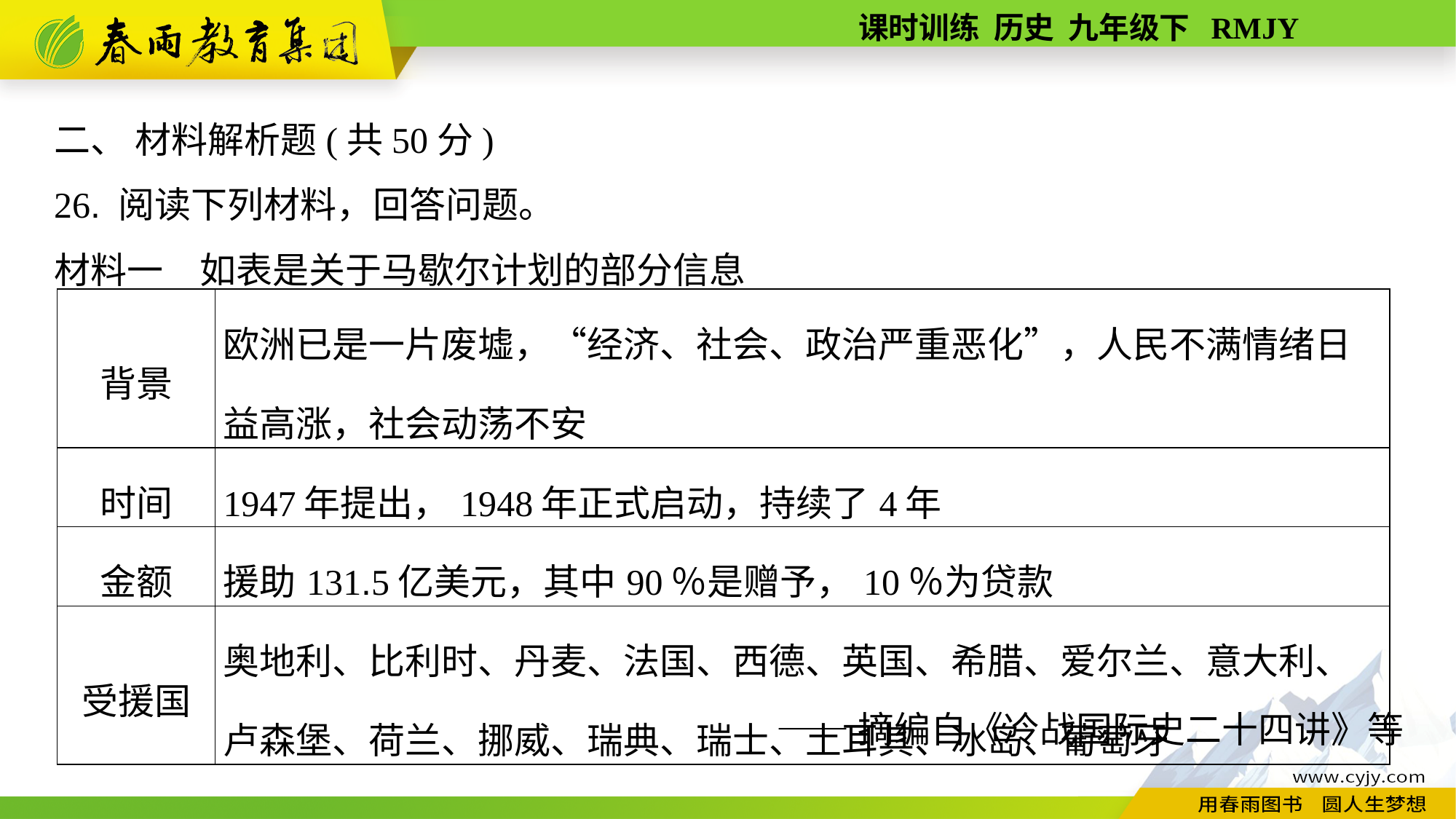

二、 材料解析题(共50分)
26. 阅读下列材料，回答问题。
材料一　如表是关于马歇尔计划的部分信息

——摘编自《冷战国际史二十四讲》等
| 背景 | 欧洲已是一片废墟，“经济、社会、政治严重恶化”，人民不满情绪日益高涨，社会动荡不安 |
| --- | --- |
| 时间 | 1947年提出，1948年正式启动，持续了4年 |
| 金额 | 援助131.5亿美元，其中90％是赠予，10％为贷款 |
| 受援国 | 奥地利、比利时、丹麦、法国、西德、英国、希腊、爱尔兰、意大利、卢森堡、荷兰、挪威、瑞典、瑞士、土耳其、冰岛、葡萄牙 |